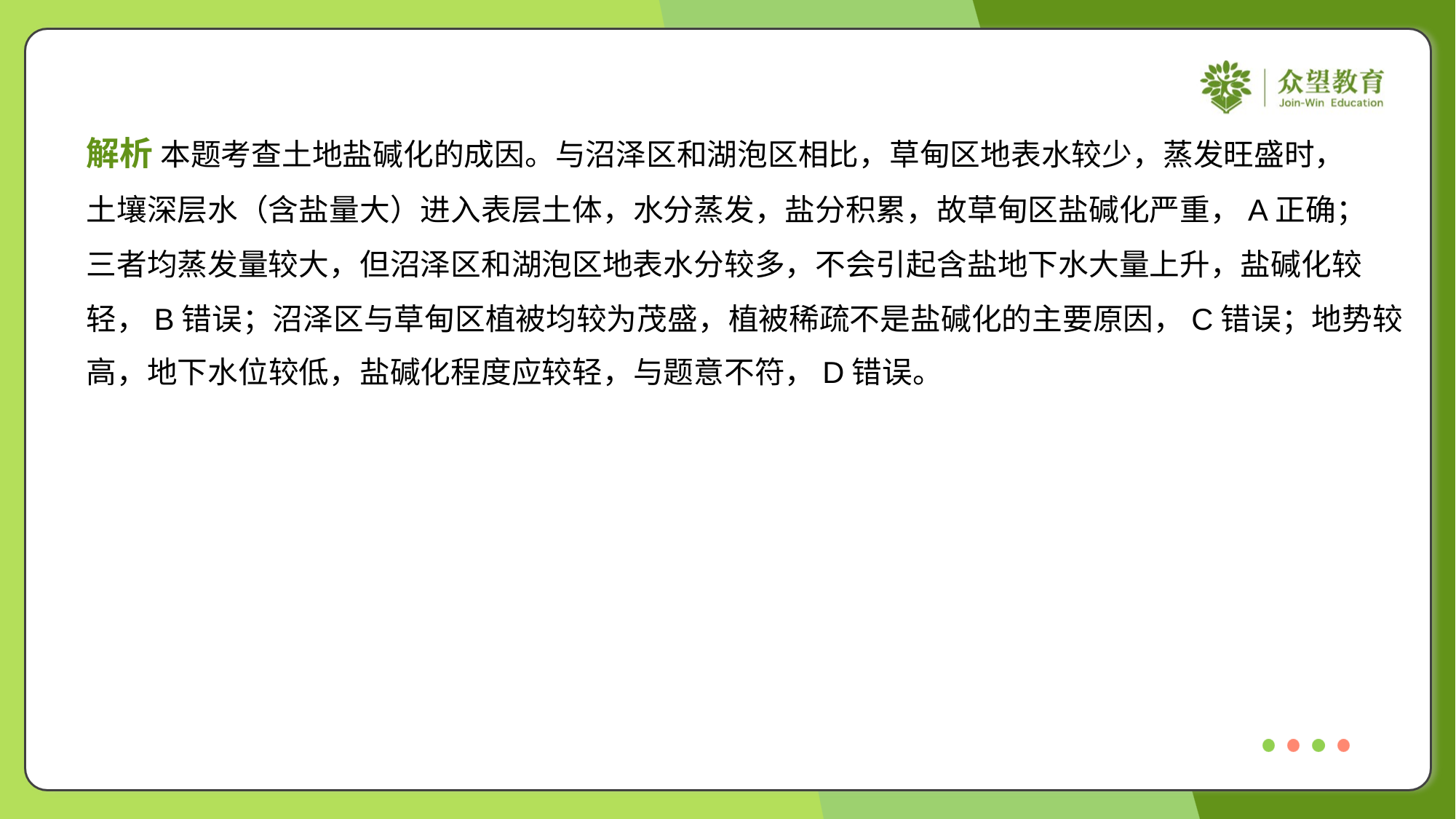

解析 本题考查土地盐碱化的成因。与沼泽区和湖泡区相比，草甸区地表水较少，蒸发旺盛时，
土壤深层水（含盐量大）进入表层土体，水分蒸发，盐分积累，故草甸区盐碱化严重，A正确；
三者均蒸发量较大，但沼泽区和湖泡区地表水分较多，不会引起含盐地下水大量上升，盐碱化较
轻，B错误；沼泽区与草甸区植被均较为茂盛，植被稀疏不是盐碱化的主要原因，C错误；地势较
高，地下水位较低，盐碱化程度应较轻，与题意不符，D错误。